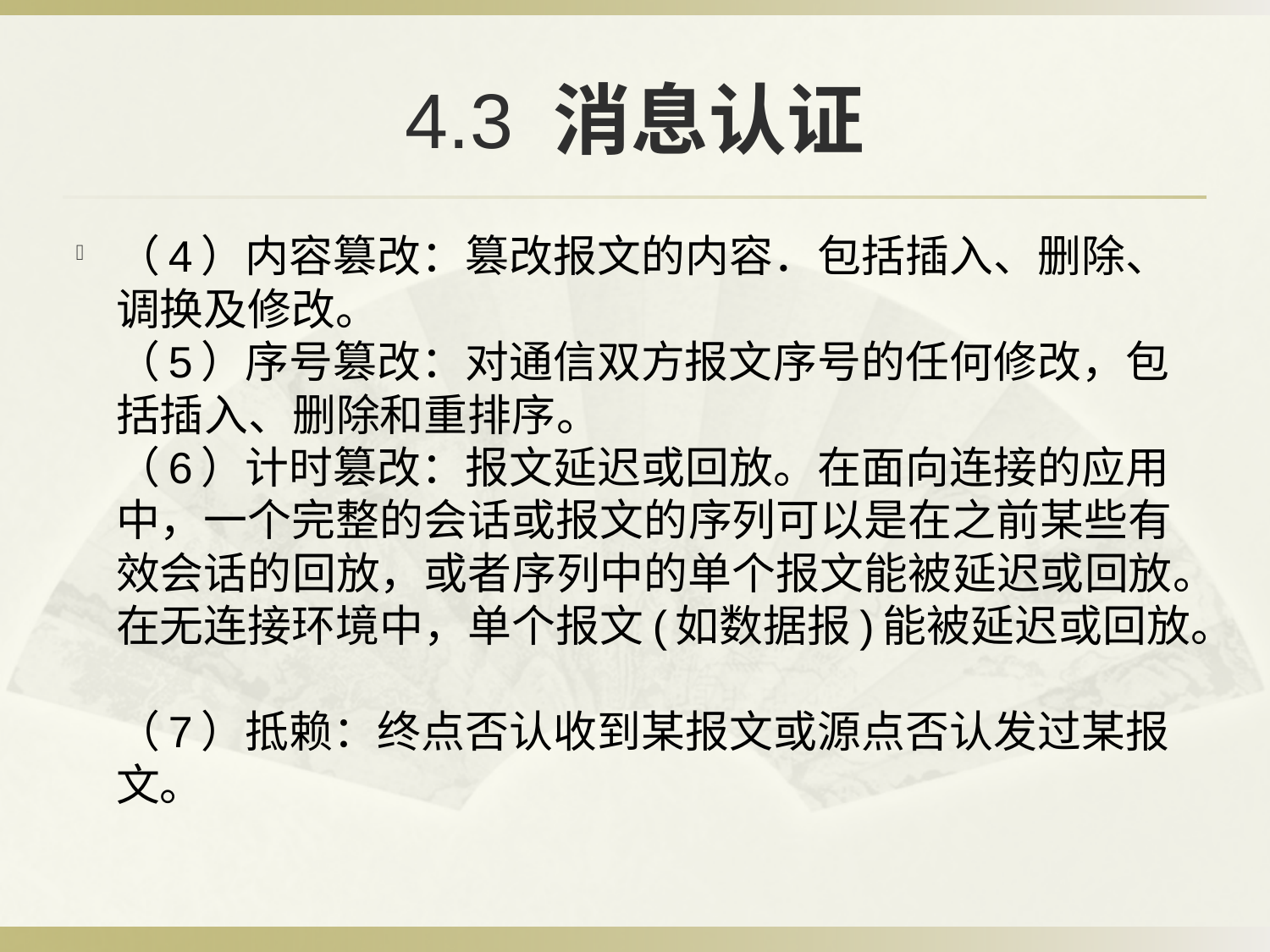

# 4.3 消息认证
（4）内容篡改：篡改报文的内容．包括插入、删除、调换及修改。
（5）序号篡改：对通信双方报文序号的任何修改，包括插入、删除和重排序。
（6）计时篡改：报文延迟或回放。在面向连接的应用中，一个完整的会话或报文的序列可以是在之前某些有效会话的回放，或者序列中的单个报文能被延迟或回放。在无连接环境中，单个报文(如数据报)能被延迟或回放。
（7）抵赖：终点否认收到某报文或源点否认发过某报文。